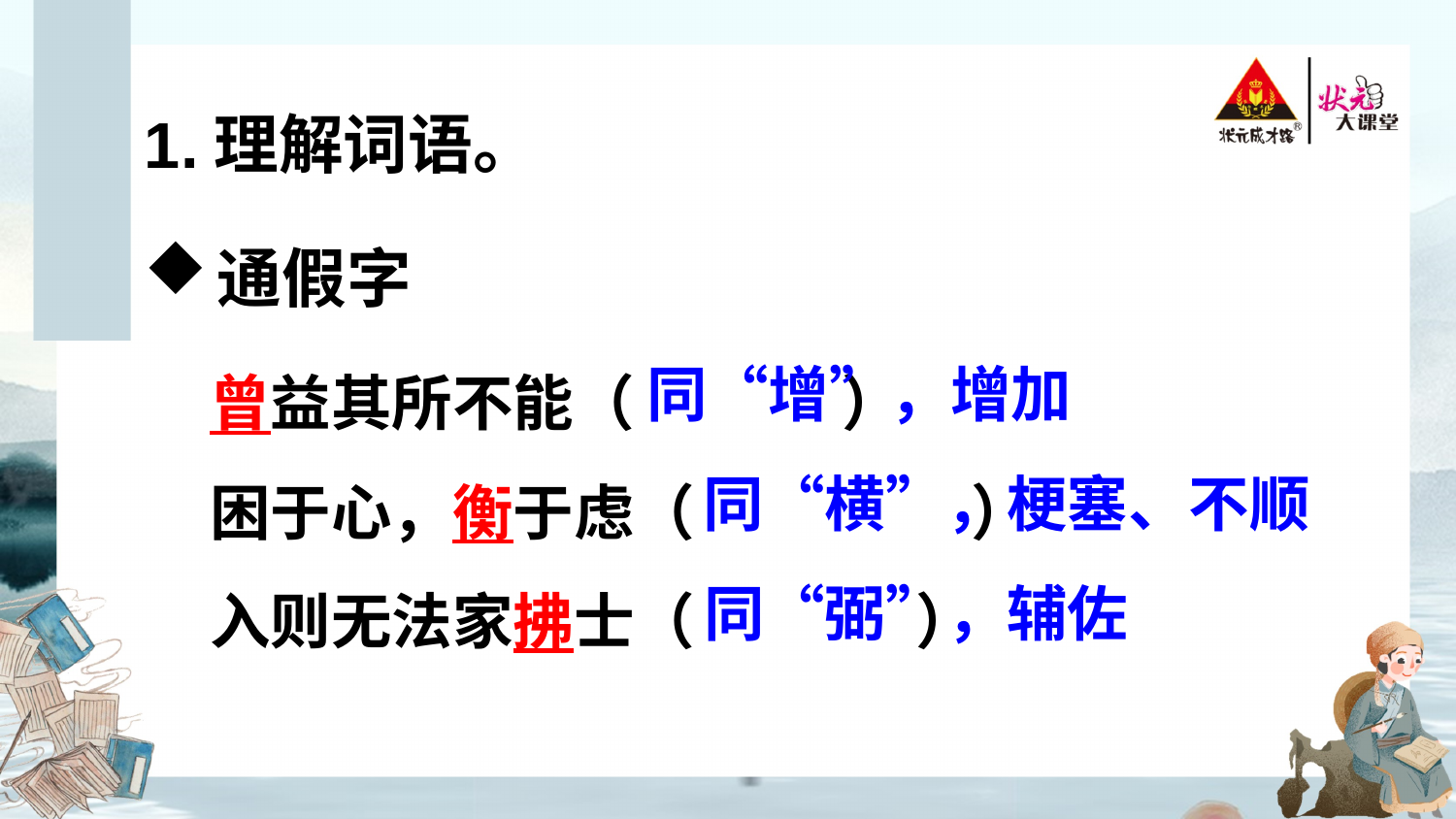

1.理解词语。
通假字
曾益其所不能（               ）
困于心，衡于虑（                    ）
入则无法家拂士（                ）
同“增”，增加
同“横”，梗塞、不顺
同“弼”，辅佐